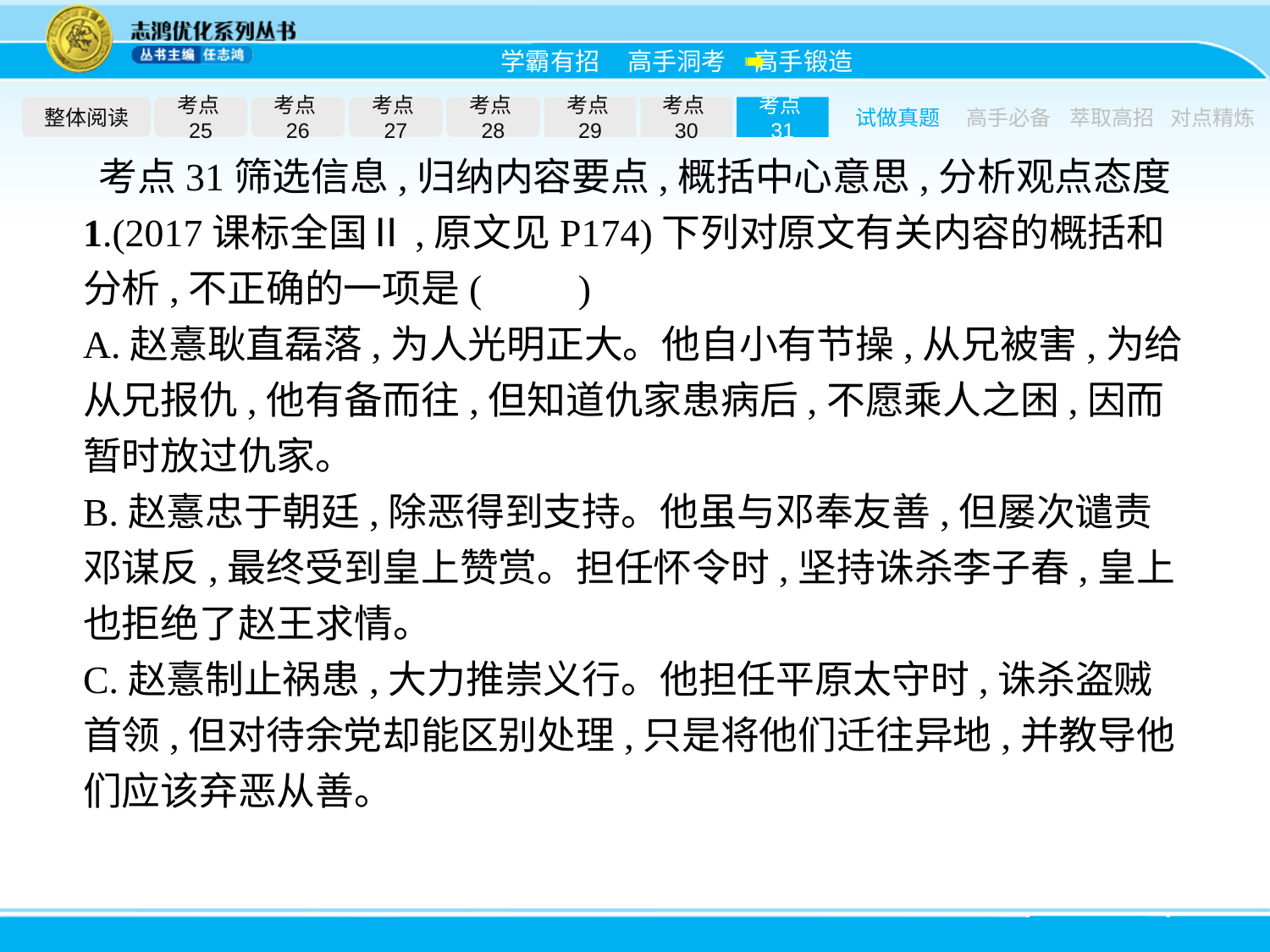

整体阅读
考点25
考点26
考点27
考点28
考点29
考点30
考点31
试做真题
高手必备
萃取高招
对点精炼
考点31筛选信息,归纳内容要点,概括中心意思,分析观点态度
1.(2017课标全国Ⅱ,原文见P174)下列对原文有关内容的概括和分析,不正确的一项是(　　)
A.赵憙耿直磊落,为人光明正大。他自小有节操,从兄被害,为给从兄报仇,他有备而往,但知道仇家患病后,不愿乘人之困,因而暂时放过仇家。
B.赵憙忠于朝廷,除恶得到支持。他虽与邓奉友善,但屡次谴责邓谋反,最终受到皇上赞赏。担任怀令时,坚持诛杀李子春,皇上也拒绝了赵王求情。
C.赵憙制止祸患,大力推崇义行。他担任平原太守时,诛杀盗贼首领,但对待余党却能区别处理,只是将他们迁往异地,并教导他们应该弃恶从善。